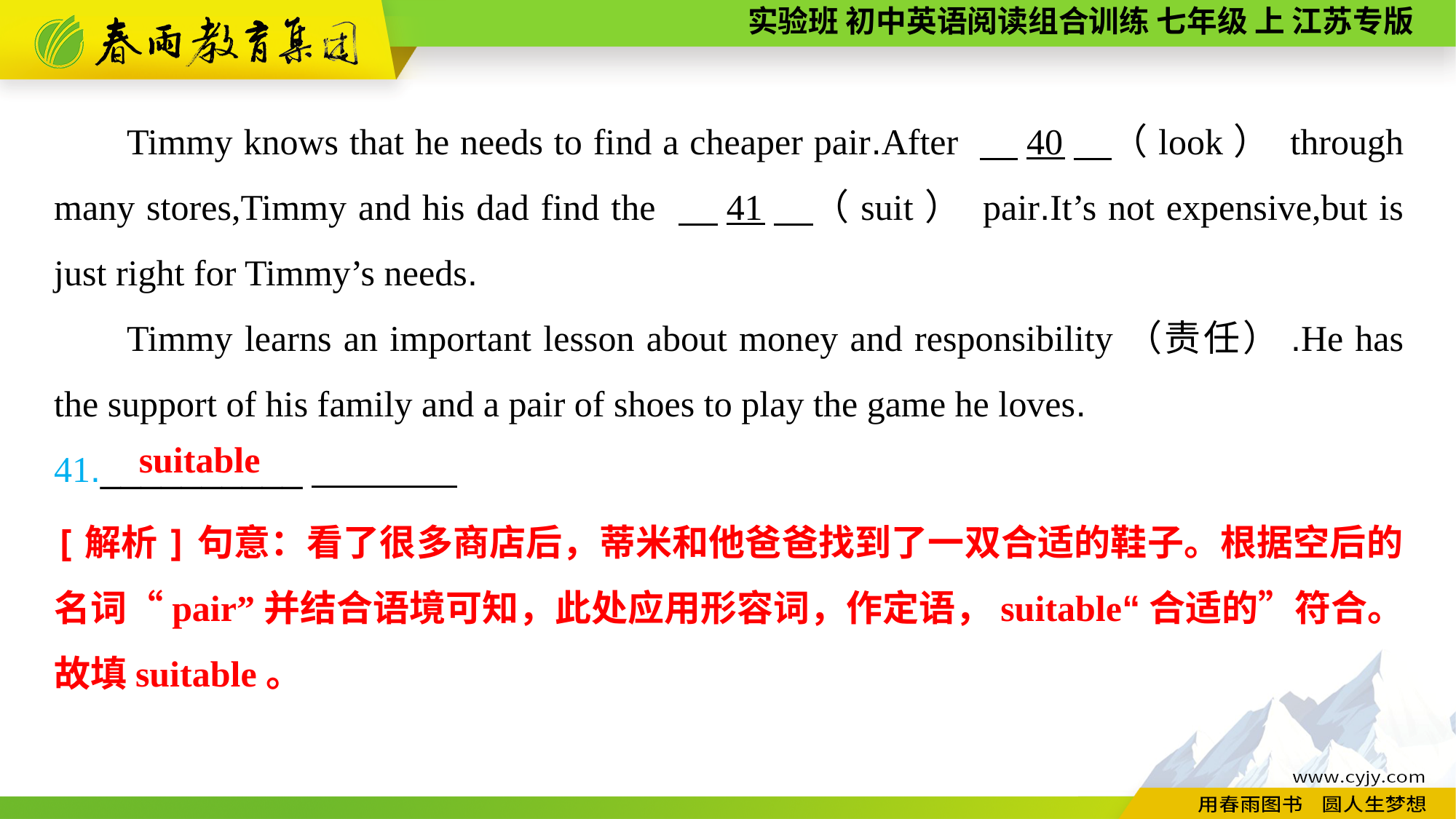

Timmy knows that he needs to find a cheaper pair.After 　40　（look） through many stores,Timmy and his dad find the 　41　（suit） pair.It’s not expensive,but is just right for Timmy’s needs.
Timmy learns an important lesson about money and responsibility（责任）.He has the support of his family and a pair of shoes to play the game he loves.
41.__________
suitable
[解析]句意：看了很多商店后，蒂米和他爸爸找到了一双合适的鞋子。根据空后的名词“pair”并结合语境可知，此处应用形容词，作定语，suitable“合适的”符合。故填suitable。